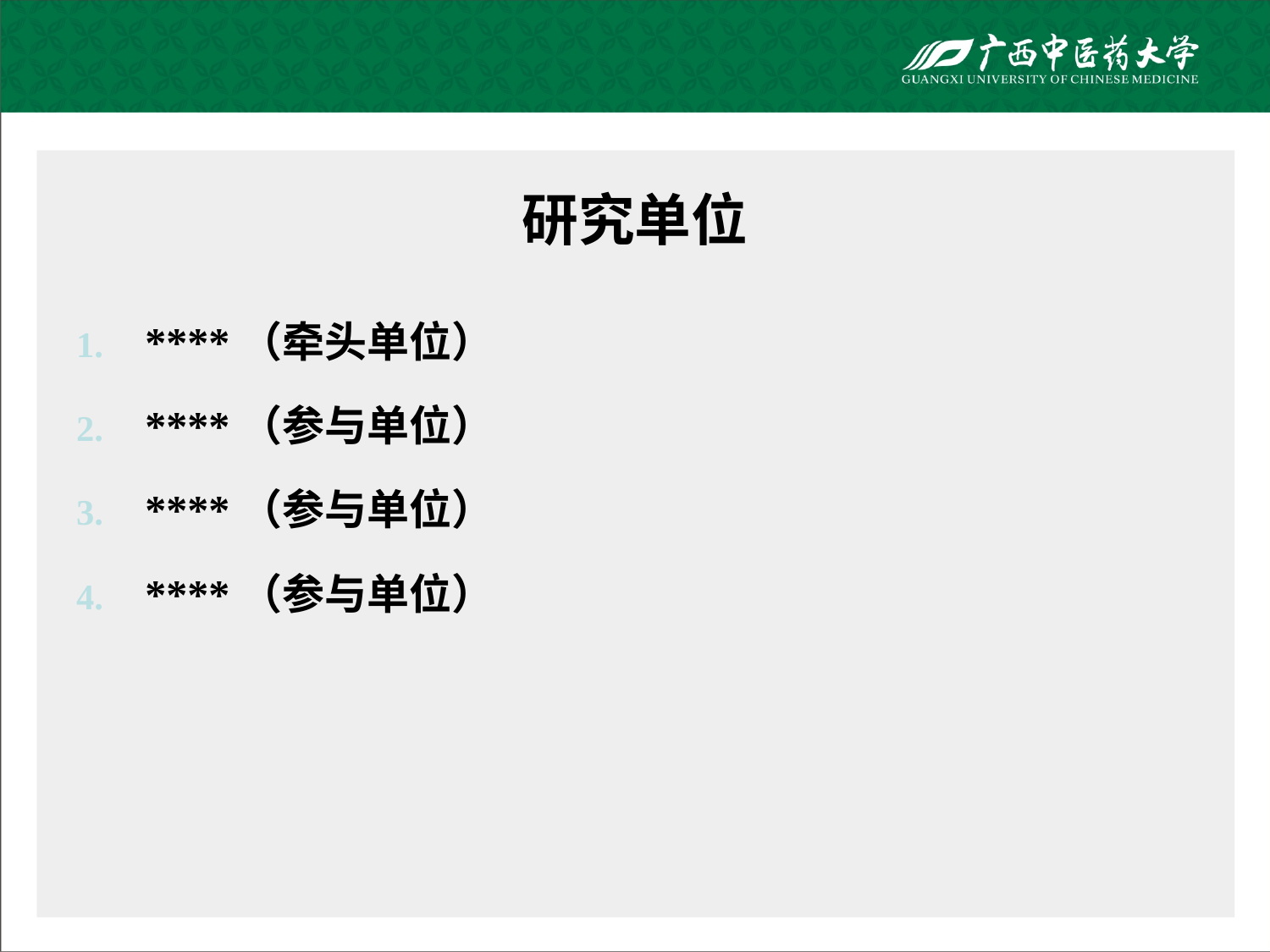

# 研究单位
****（牵头单位）
****（参与单位）
****（参与单位）
****（参与单位）

2